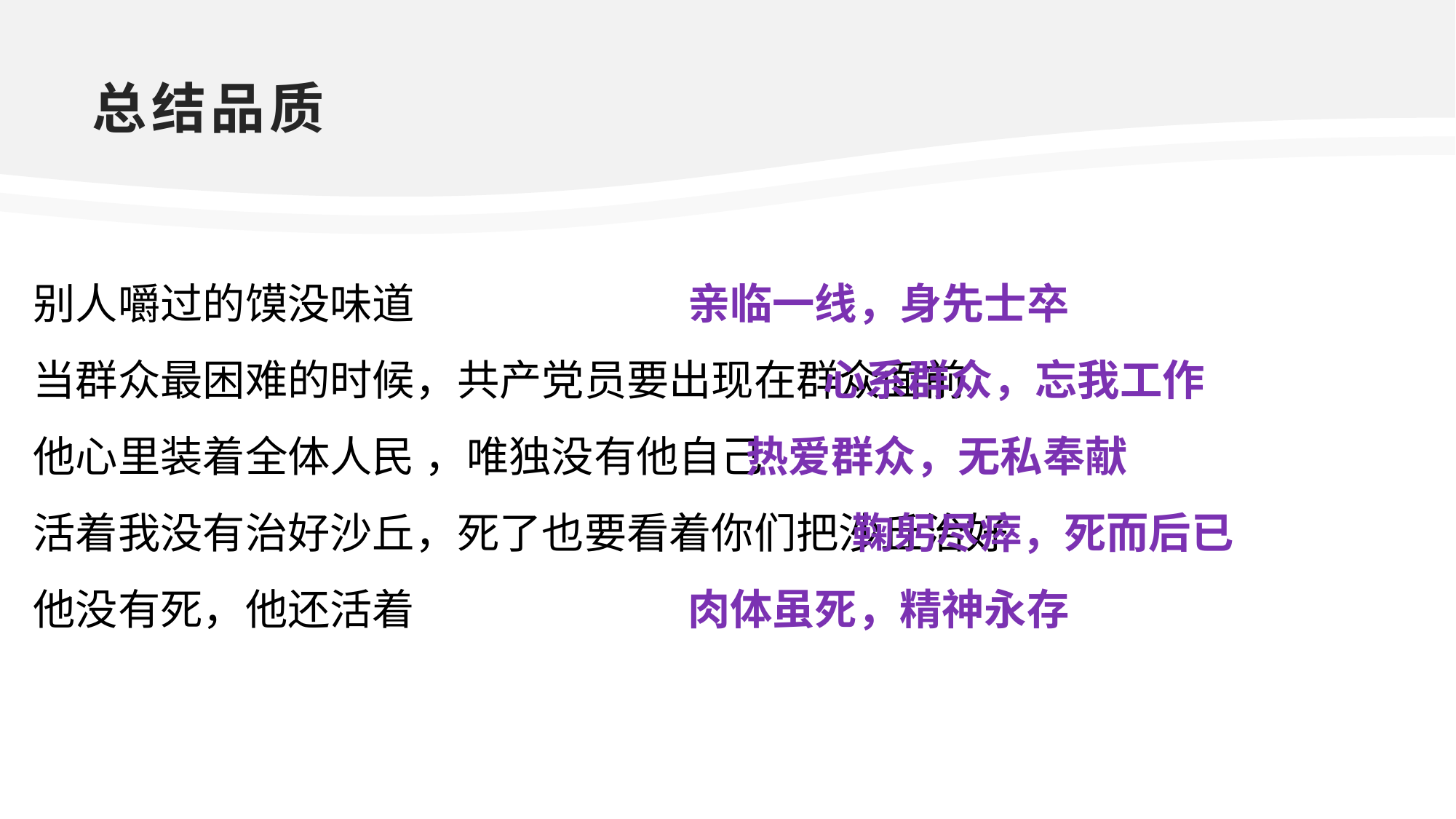

总结品质

别人嚼过的馍没味道
当群众最困难的时候，共产党员要出现在群众面前
他心里装着全体人民 ，唯独没有他自己
活着我没有治好沙丘，死了也要看着你们把沙丘治好
他没有死，他还活着
亲临一线，身先士卒
             心系群众，忘我工作
     热爱群众，无私奉献
                鞠躬尽瘁，死而后已
肉体虽死，精神永存